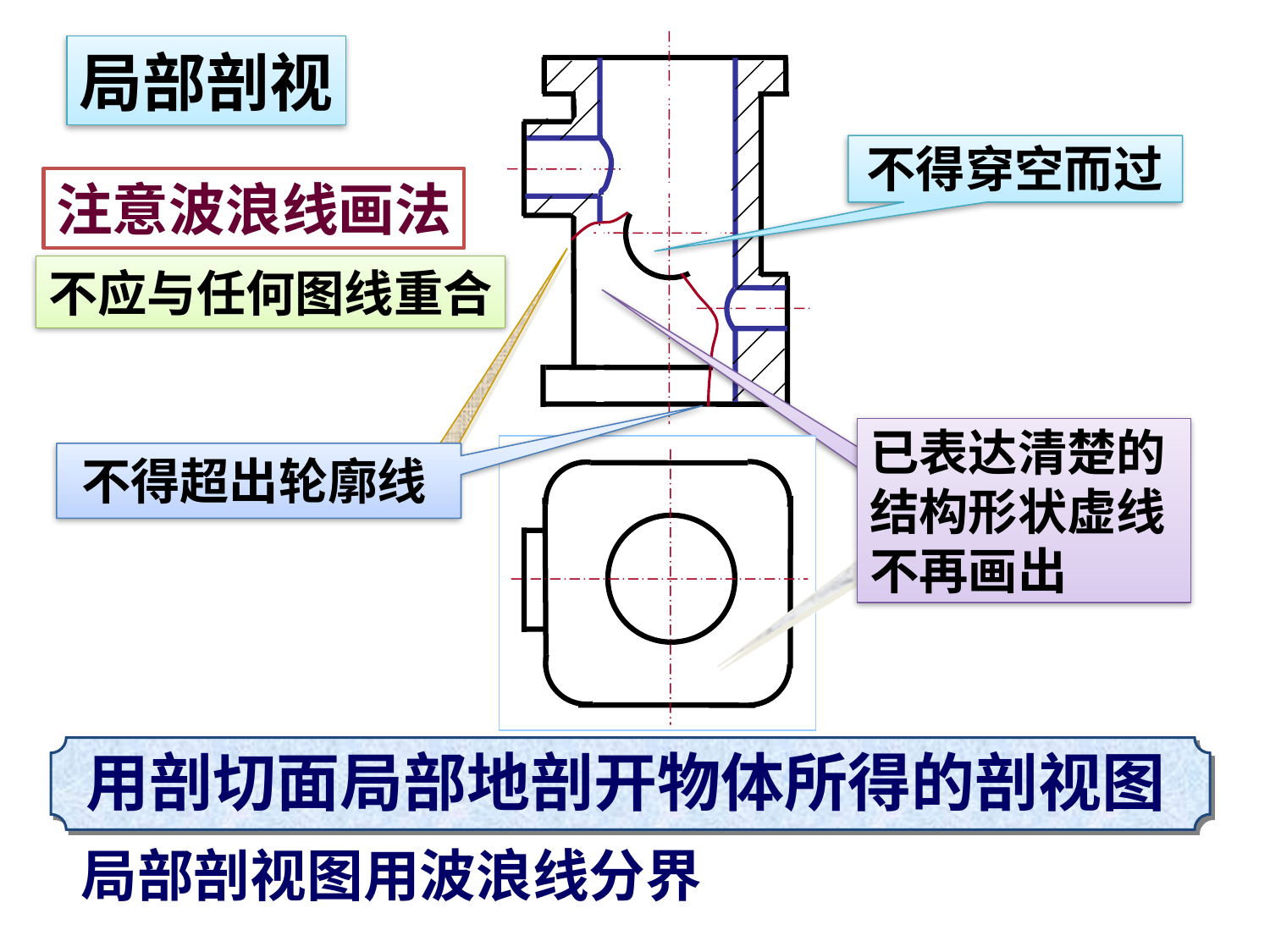

局部剖视

不得穿空而过

注意波浪线画法

不应与任何图线重合

已表达清楚的
结构形状虚线
不再画出

不得超出轮廓线

用剖切面局部地剖开物体所得的剖视图

局部剖视图用波浪线分界